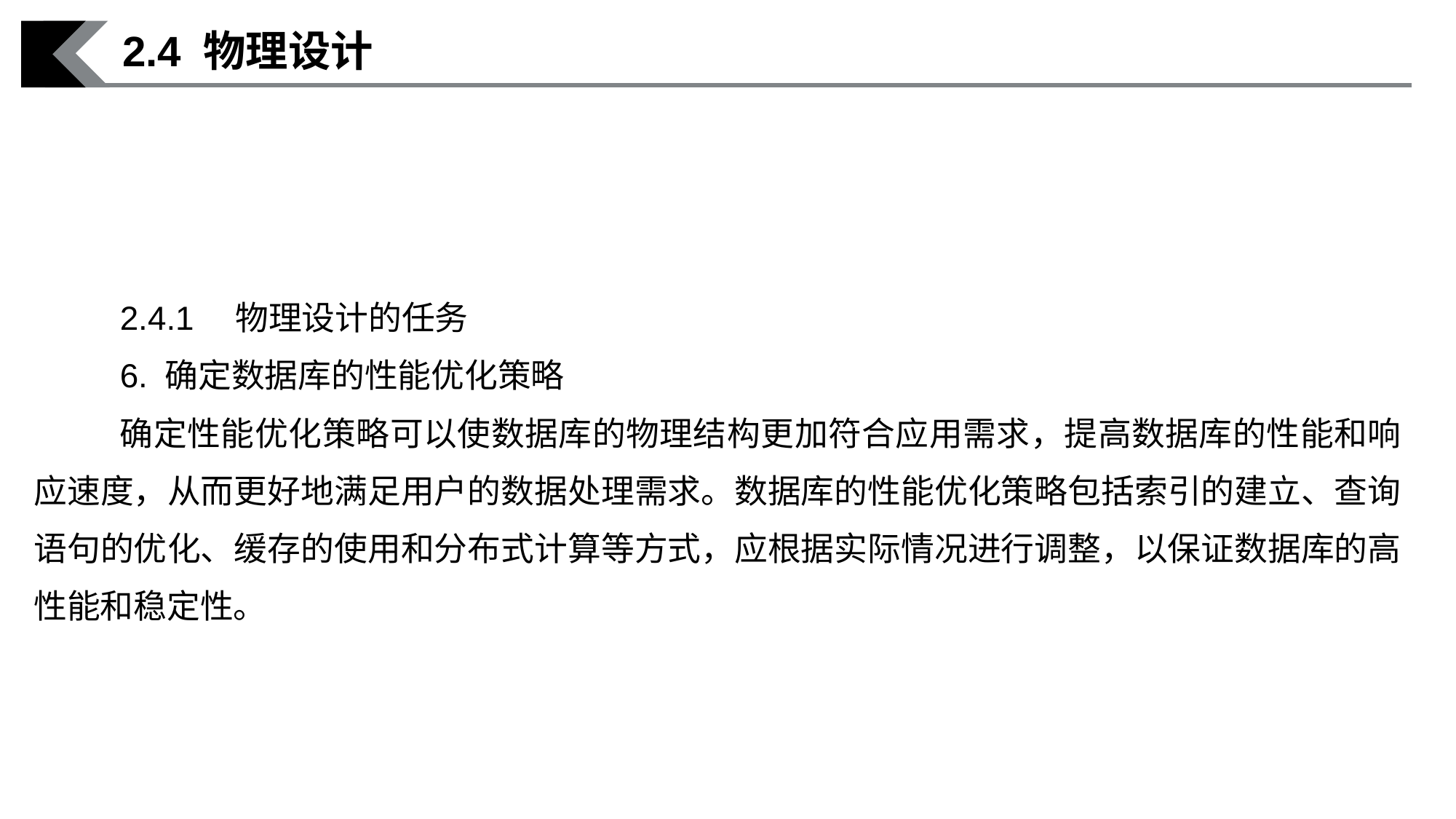

2.4 物理设计
2.4.1　物理设计的任务
6. 确定数据库的性能优化策略
确定性能优化策略可以使数据库的物理结构更加符合应用需求，提高数据库的性能和响应速度，从而更好地满足用户的数据处理需求。数据库的性能优化策略包括索引的建立、查询语句的优化、缓存的使用和分布式计算等方式，应根据实际情况进行调整，以保证数据库的高性能和稳定性。